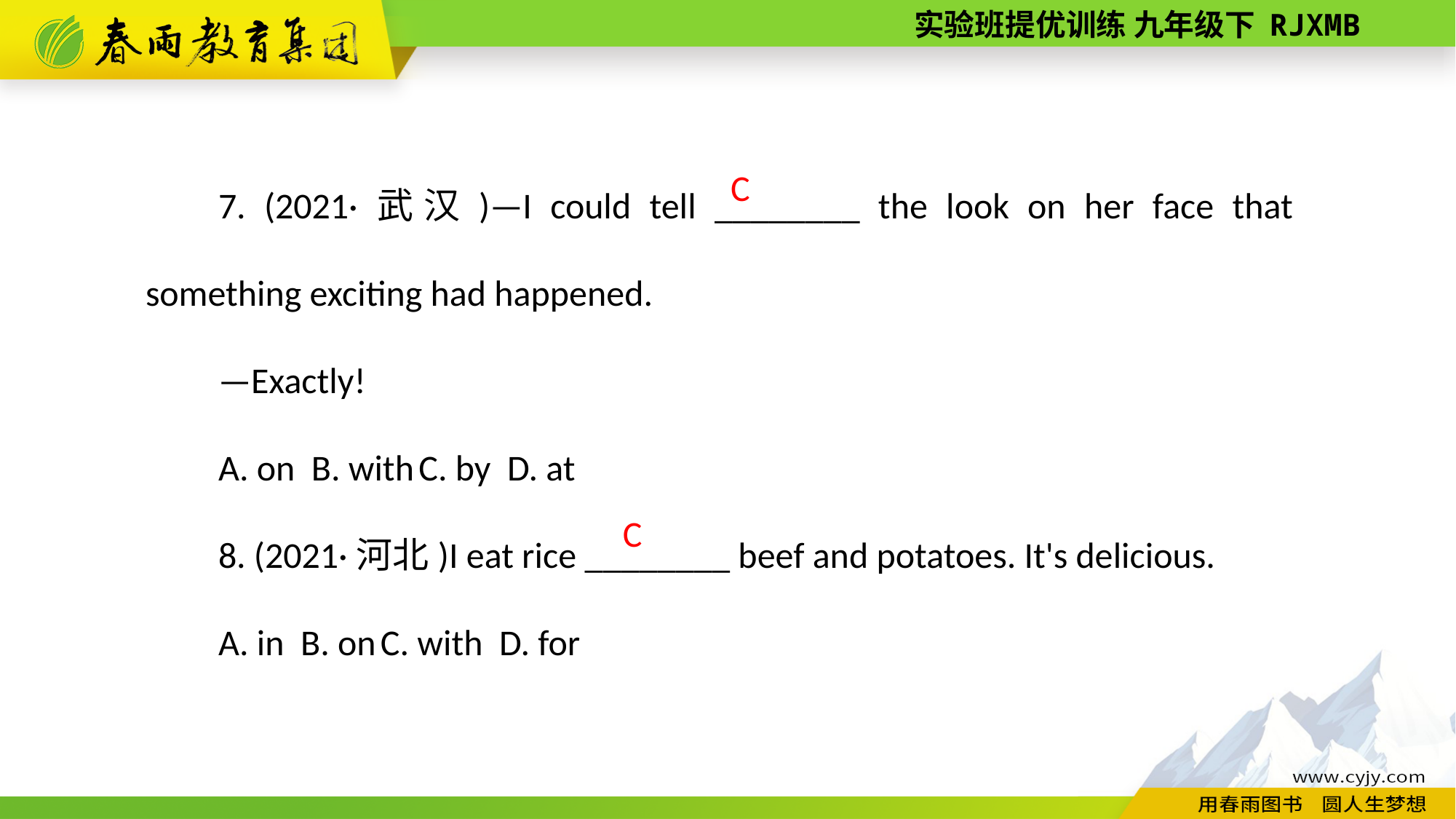

7. (2021·武汉)—I could tell ________ the look on her face that something exciting had happened.
—Exactly!
A. on  B. with C. by  D. at
8. (2021·河北)I eat rice ________ beef and potatoes. It's delicious.
A. in  B. on C. with  D. for
C
C